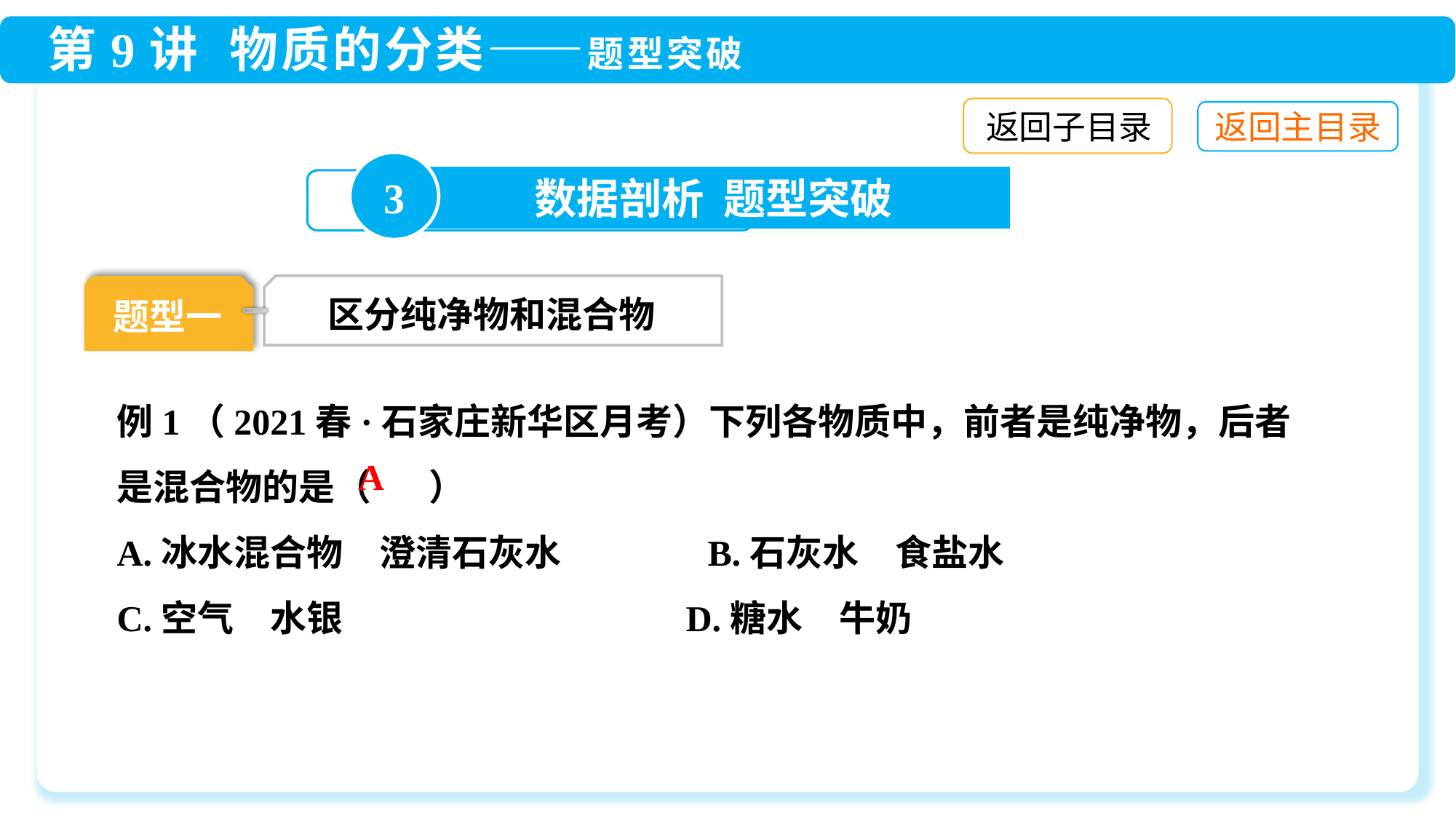

返回子目录

3
数据剖析  题型突破

区分纯净物和混合物
题型一

例1（2021春·石家庄新华区月考）下列各物质中，前者是纯净物，后者是混合物的是（       ）
A.冰水混合物　澄清石灰水	　B.石灰水　食盐水
C.空气　水银	                        　D.糖水　牛奶
A